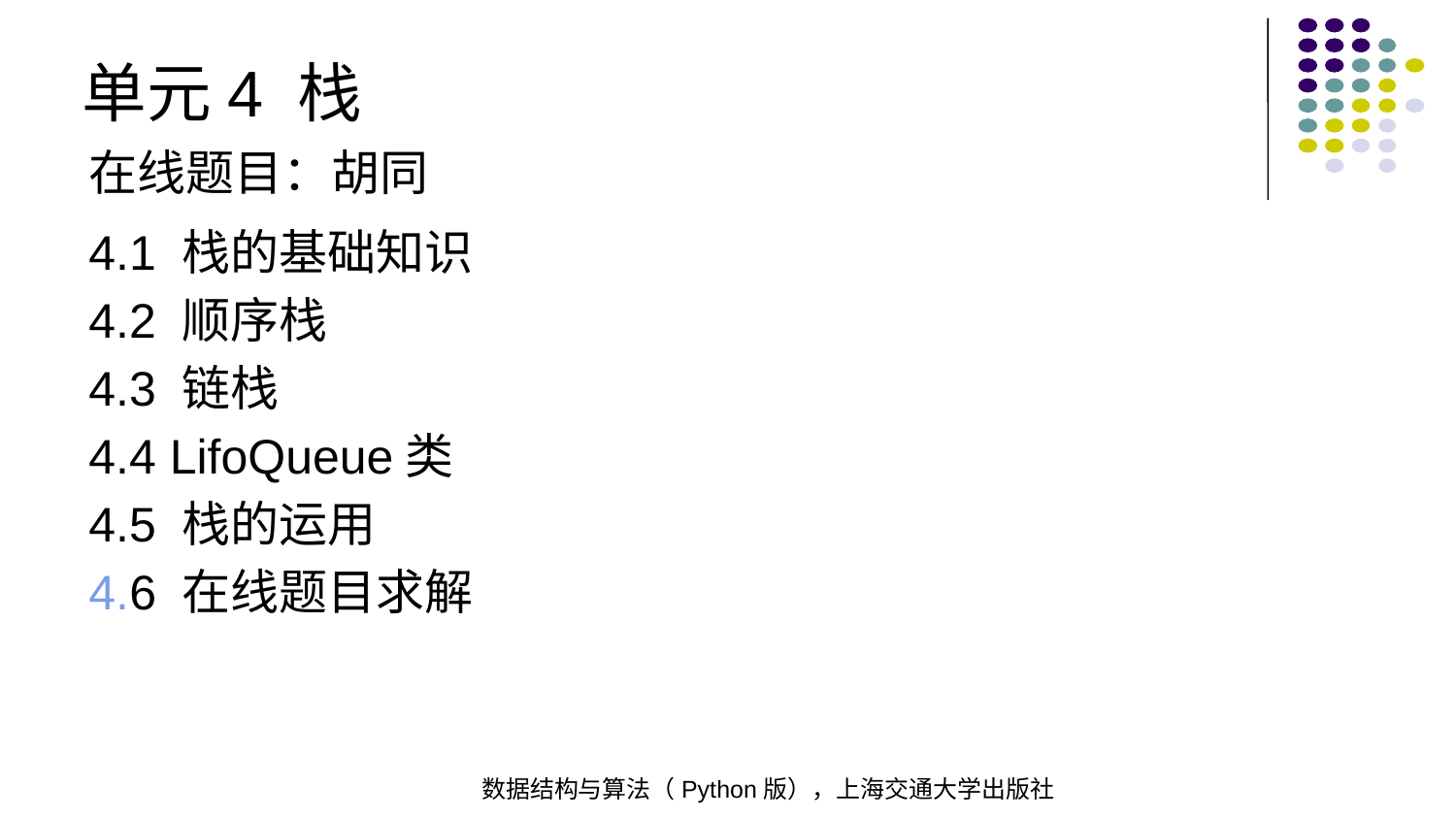

单元4 栈
在线题目：胡同
4.1 栈的基础知识
4.2 顺序栈
4.3 链栈
4.4 LifoQueue类
4.5 栈的运用
4.6 在线题目求解